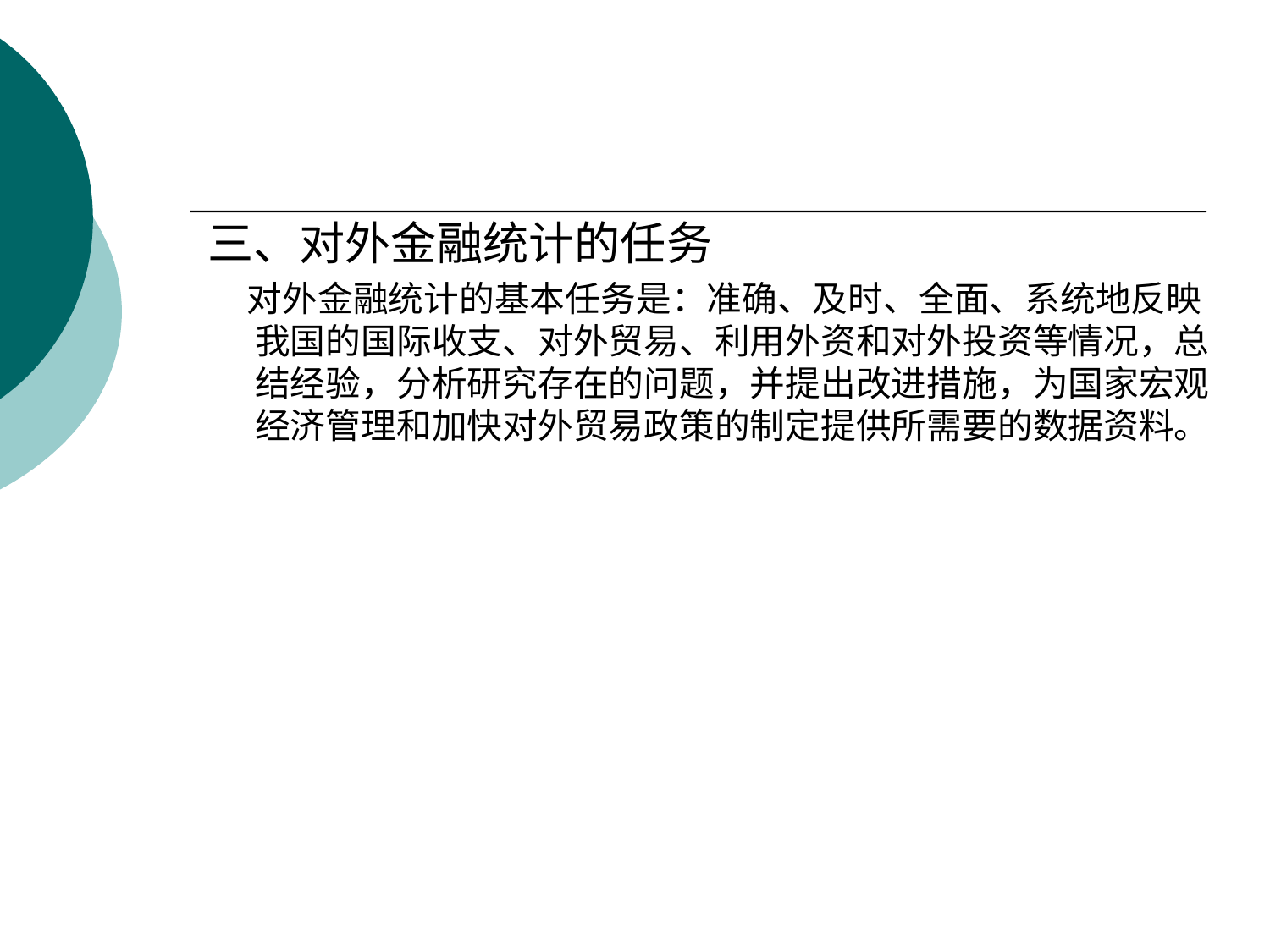

三、对外金融统计的任务
    对外金融统计的基本任务是：准确、及时、全面、系统地反映我国的国际收支、对外贸易、利用外资和对外投资等情况，总结经验，分析研究存在的问题，并提出改进措施，为国家宏观经济管理和加快对外贸易政策的制定提供所需要的数据资料。